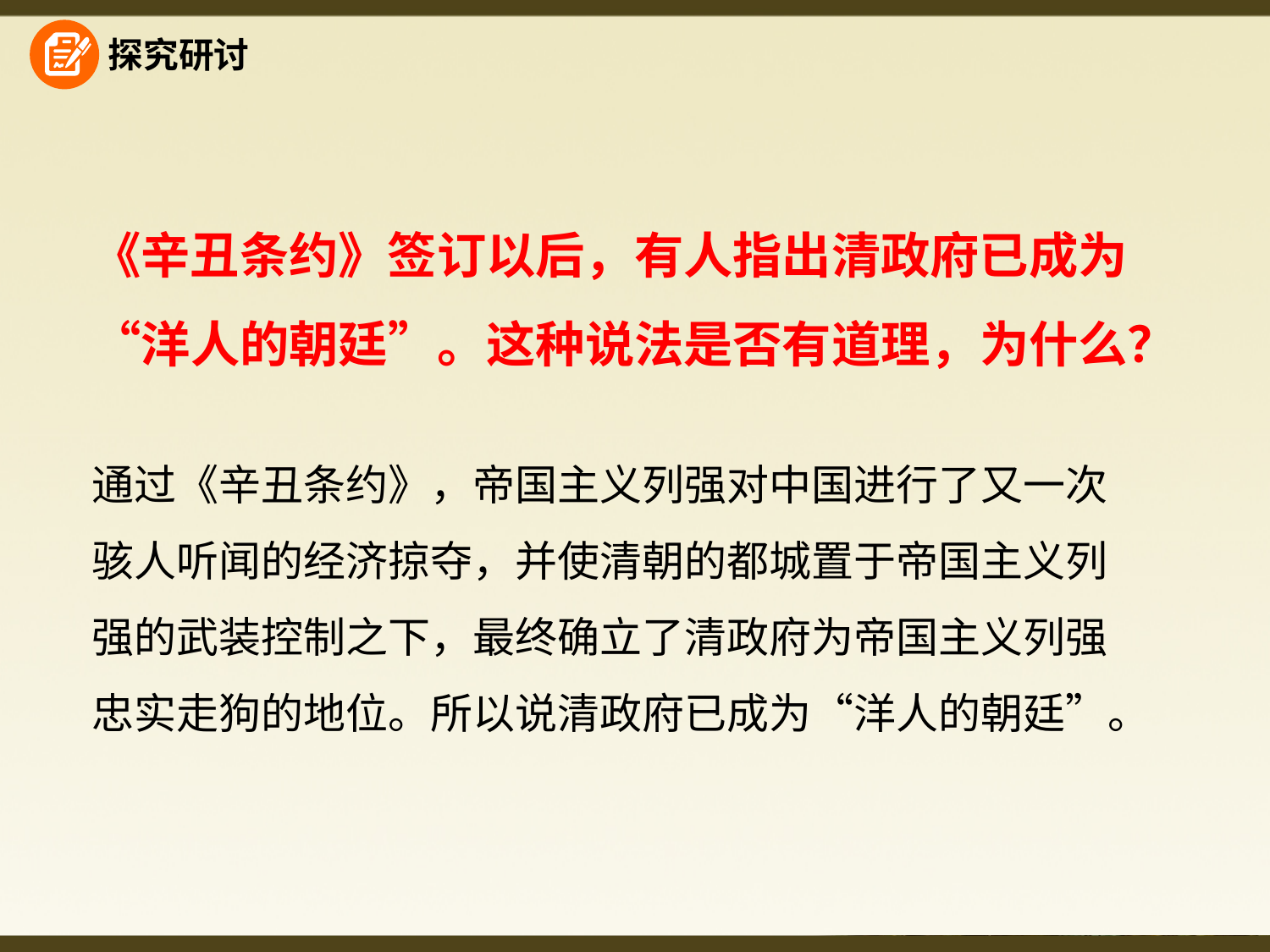

探究研讨

《辛丑条约》签订以后，有人指出清政府已成为“洋人的朝廷”。这种说法是否有道理，为什么？
通过《辛丑条约》，帝国主义列强对中国进行了又一次骇人听闻的经济掠夺，并使清朝的都城置于帝国主义列强的武装控制之下，最终确立了清政府为帝国主义列强忠实走狗的地位。所以说清政府已成为“洋人的朝廷”。